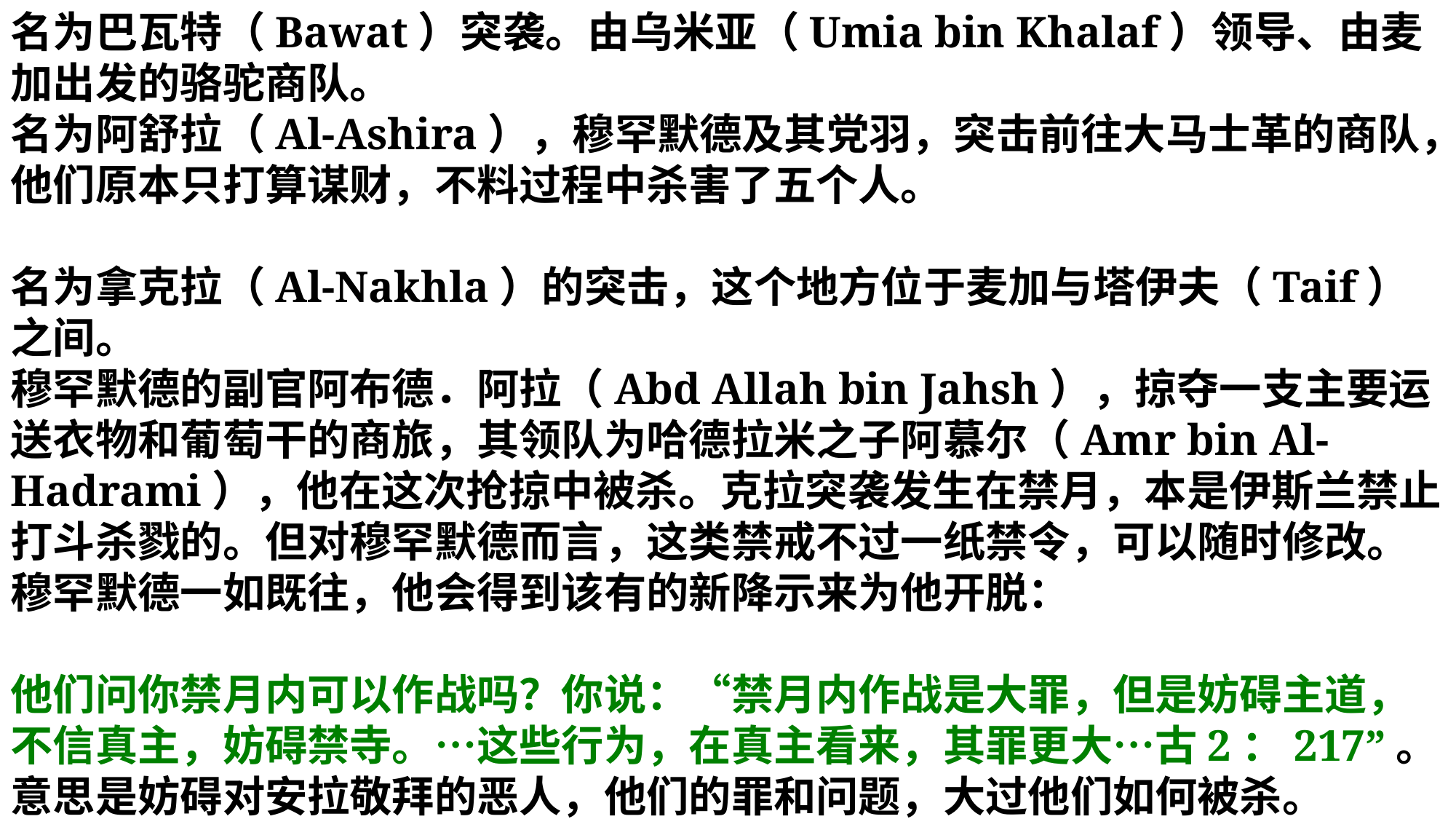

名为巴瓦特（Bawat）突袭。由乌米亚（Umia bin Khalaf）领导、由麦加出发的骆驼商队。
名为阿舒拉（Al-Ashira），穆罕默德及其党羽，突击前往大马士革的商队，他们原本只打算谋财，不料过程中杀害了五个人。

名为拿克拉（Al-Nakhla）的突击，这个地方位于麦加与塔伊夫（Taif）之间。
穆罕默德的副官阿布德．阿拉（Abd Allah bin Jahsh），掠夺一支主要运送衣物和葡萄干的商旅，其领队为哈德拉米之子阿慕尔（Amr bin Al-Hadrami），他在这次抢掠中被杀。克拉突袭发生在禁月，本是伊斯兰禁止打斗杀戮的。但对穆罕默德而言，这类禁戒不过一纸禁令，可以随时修改。穆罕默德一如既往，他会得到该有的新降示来为他开脱：

他们问你禁月内可以作战吗？你说：“禁月内作战是大罪，但是妨碍主道，不信真主，妨碍禁寺。…这些行为，在真主看来，其罪更大…古2：217”。意思是妨碍对安拉敬拜的恶人，他们的罪和问题，大过他们如何被杀。